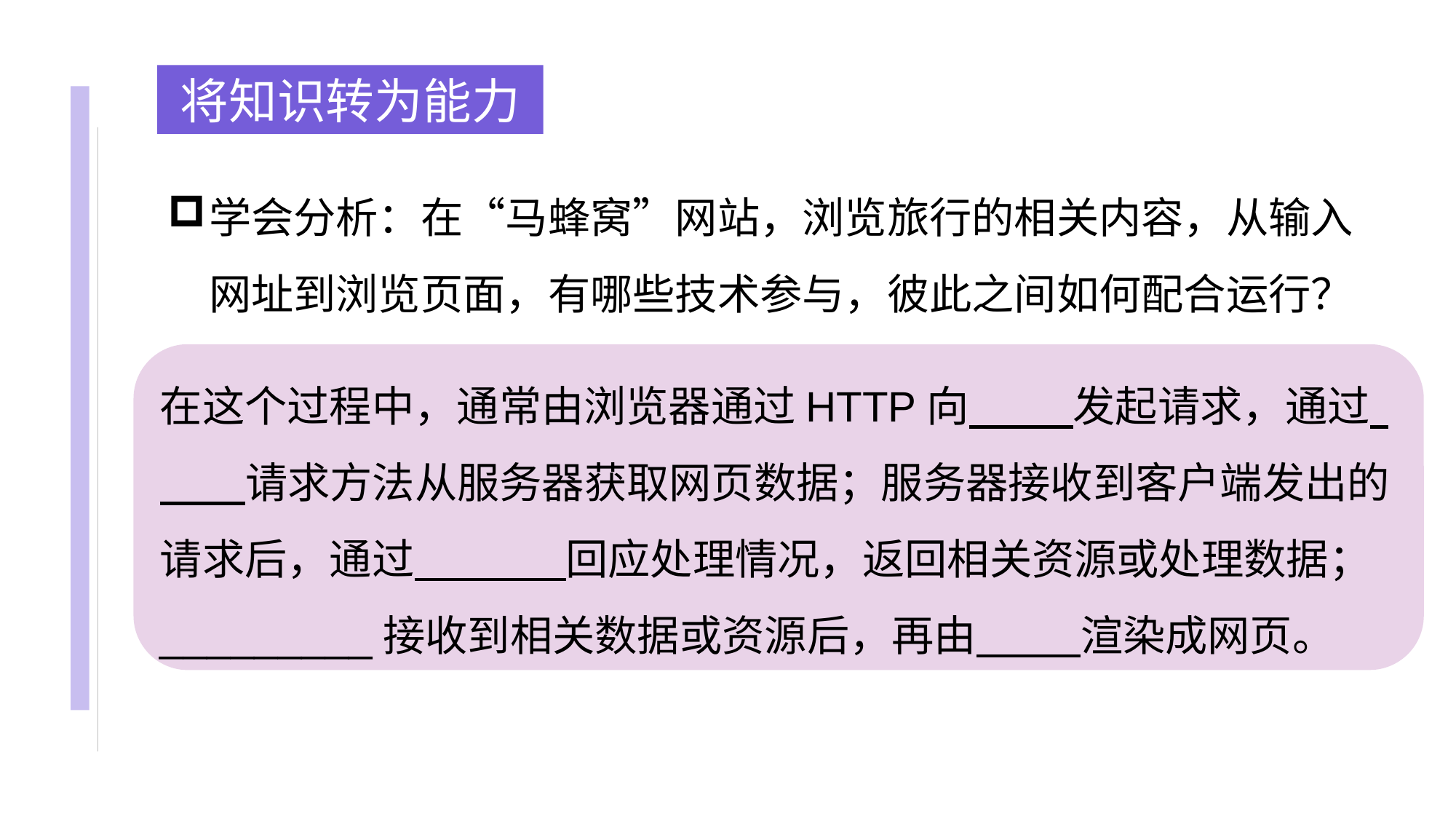

将知识转为能力

学会分析：在“马蜂窝”网站，浏览旅行的相关内容，从输入网址到浏览页面，有哪些技术参与，彼此之间如何配合运行？

在这个过程中，通常由浏览器通过HTTP向           发起请求，通过            请求方法从服务器获取网页数据；服务器接收到客户端发出的请求后，通过                回应处理情况，返回相关资源或处理数据；_________接收到相关数据或资源后，再由           渲染成网页。